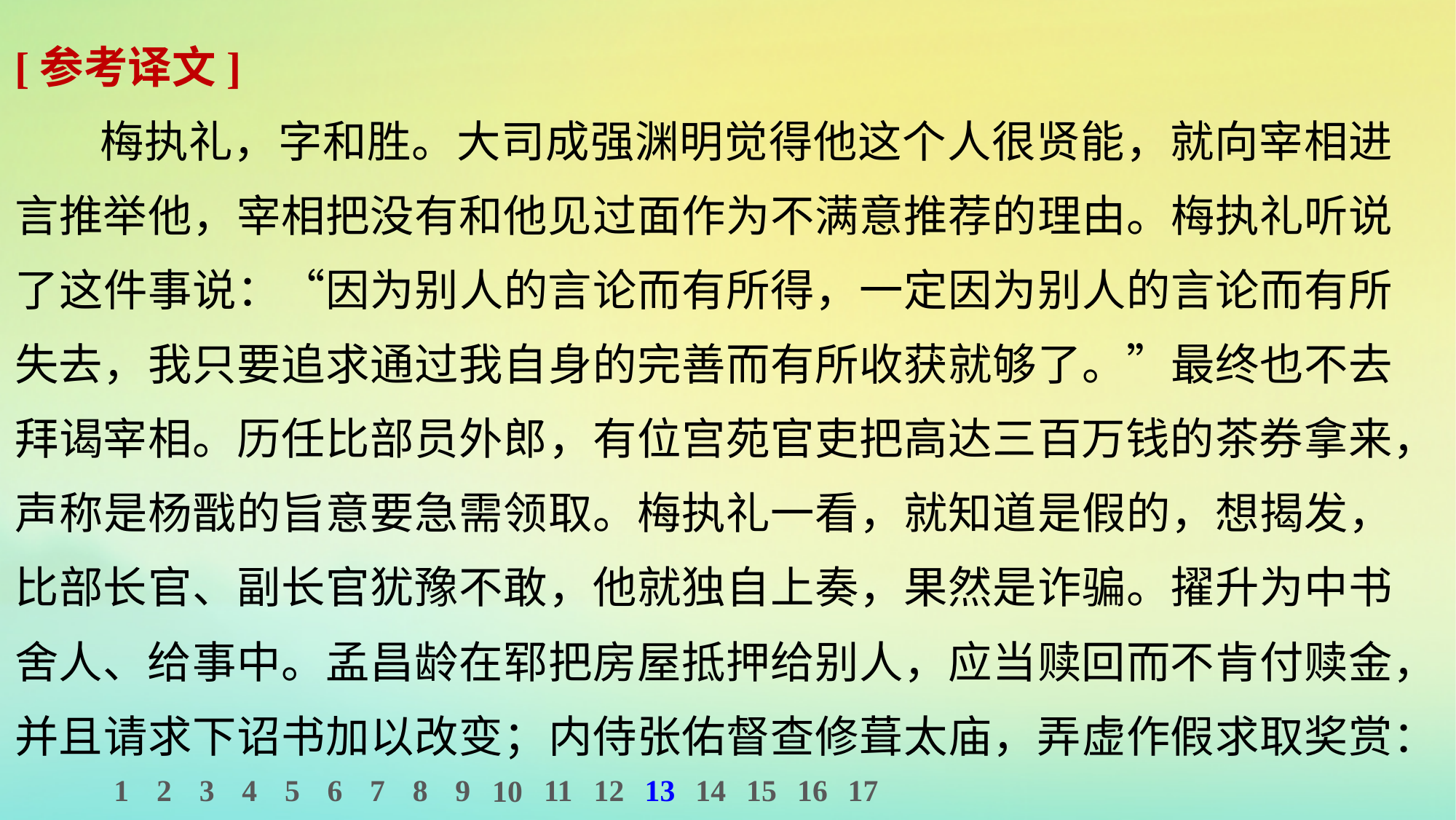

[参考译文]
梅执礼，字和胜。大司成强渊明觉得他这个人很贤能，就向宰相进言推举他，宰相把没有和他见过面作为不满意推荐的理由。梅执礼听说了这件事说：“因为别人的言论而有所得，一定因为别人的言论而有所失去，我只要追求通过我自身的完善而有所收获就够了。”最终也不去拜谒宰相。历任比部员外郎，有位宫苑官吏把高达三百万钱的茶券拿来，声称是杨戬的旨意要急需领取。梅执礼一看，就知道是假的，想揭发，比部长官、副长官犹豫不敢，他就独自上奏，果然是诈骗。擢升为中书舍人、给事中。孟昌龄在郓把房屋抵押给别人，应当赎回而不肯付赎金，并且请求下诏书加以改变；内侍张佑督查修葺太庙，弄虚作假求取奖赏：
1
2
3
4
5
6
7
8
9
11
12
13
14
15
16
17
10